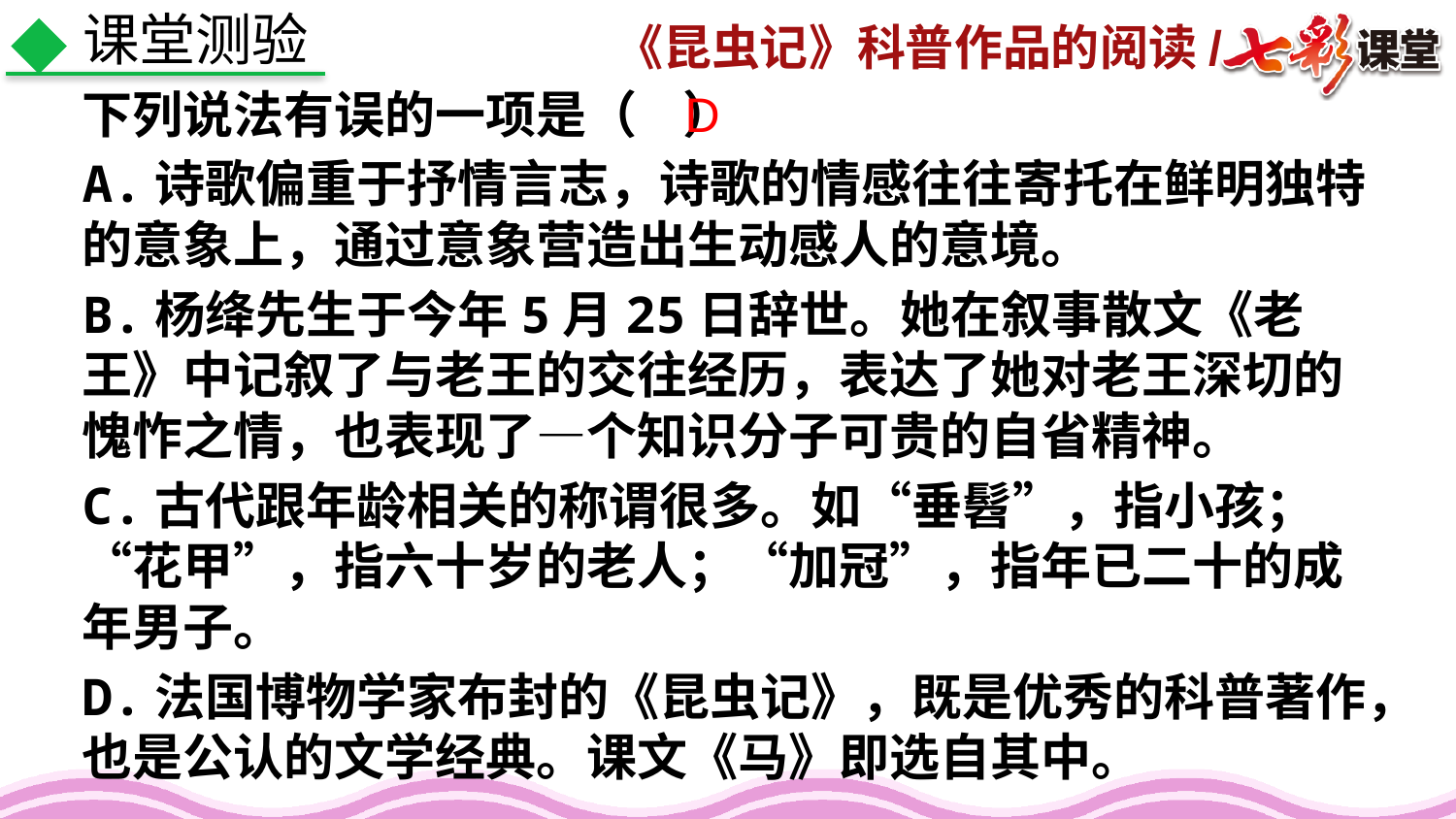

课堂测验

下列说法有误的一项是（    ）
A.诗歌偏重于抒情言志，诗歌的情感往往寄托在鲜明独特的意象上，通过意象营造出生动感人的意境。
B.杨绛先生于今年5月25日辞世。她在叙事散文《老王》中记叙了与老王的交往经历，表达了她对老王深切的愧怍之情，也表现了—个知识分子可贵的自省精神。
C.古代跟年龄相关的称谓很多。如“垂髫”，指小孩；“花甲”，指六十岁的老人；“加冠”，指年已二十的成年男子。
D.法国博物学家布封的《昆虫记》，既是优秀的科普著作，也是公认的文学经典。课文《马》即选自其中。
D